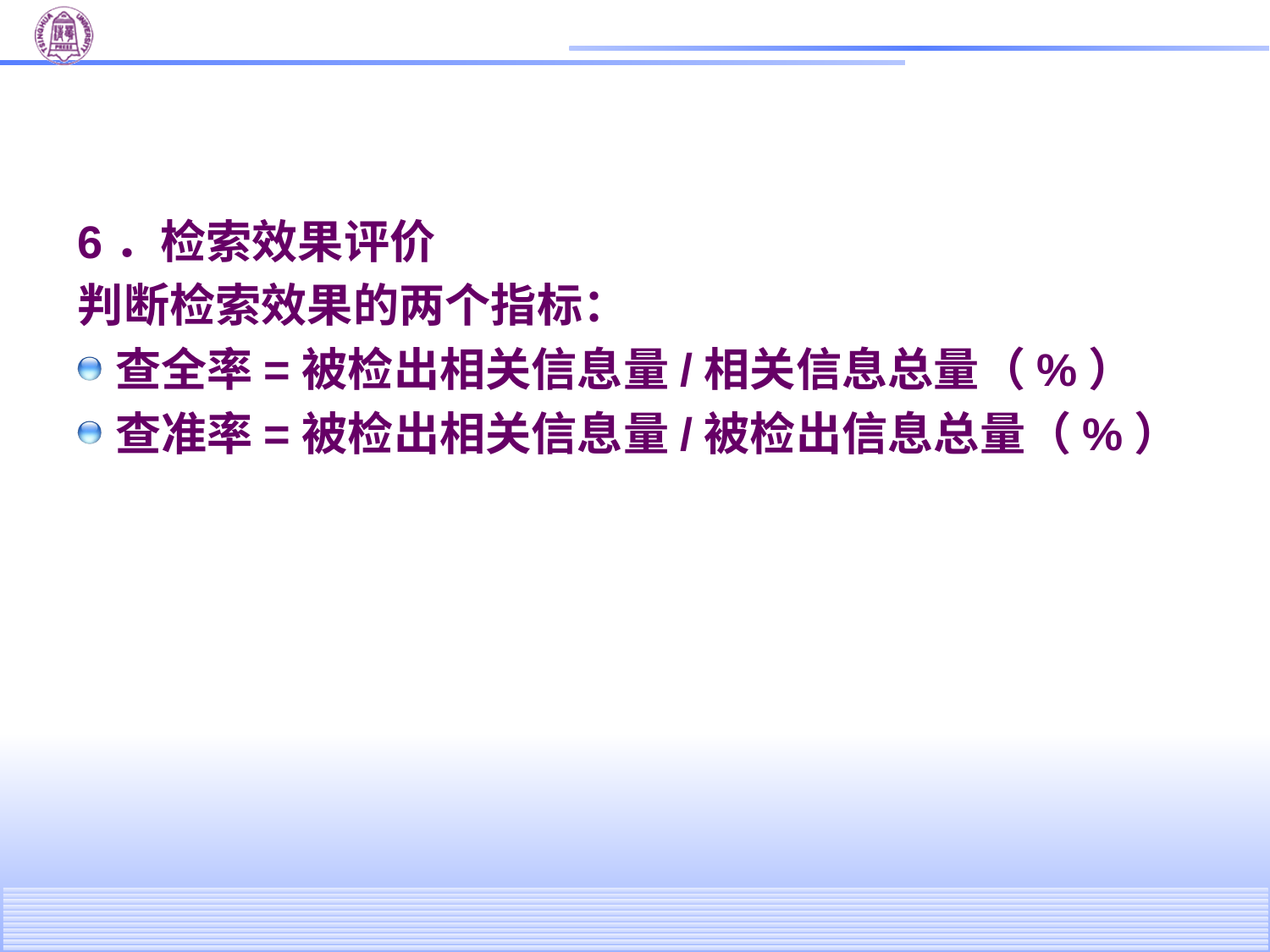

#
6．检索效果评价
判断检索效果的两个指标：
查全率=被检出相关信息量/相关信息总量（%）
查准率=被检出相关信息量/被检出信息总量（%）